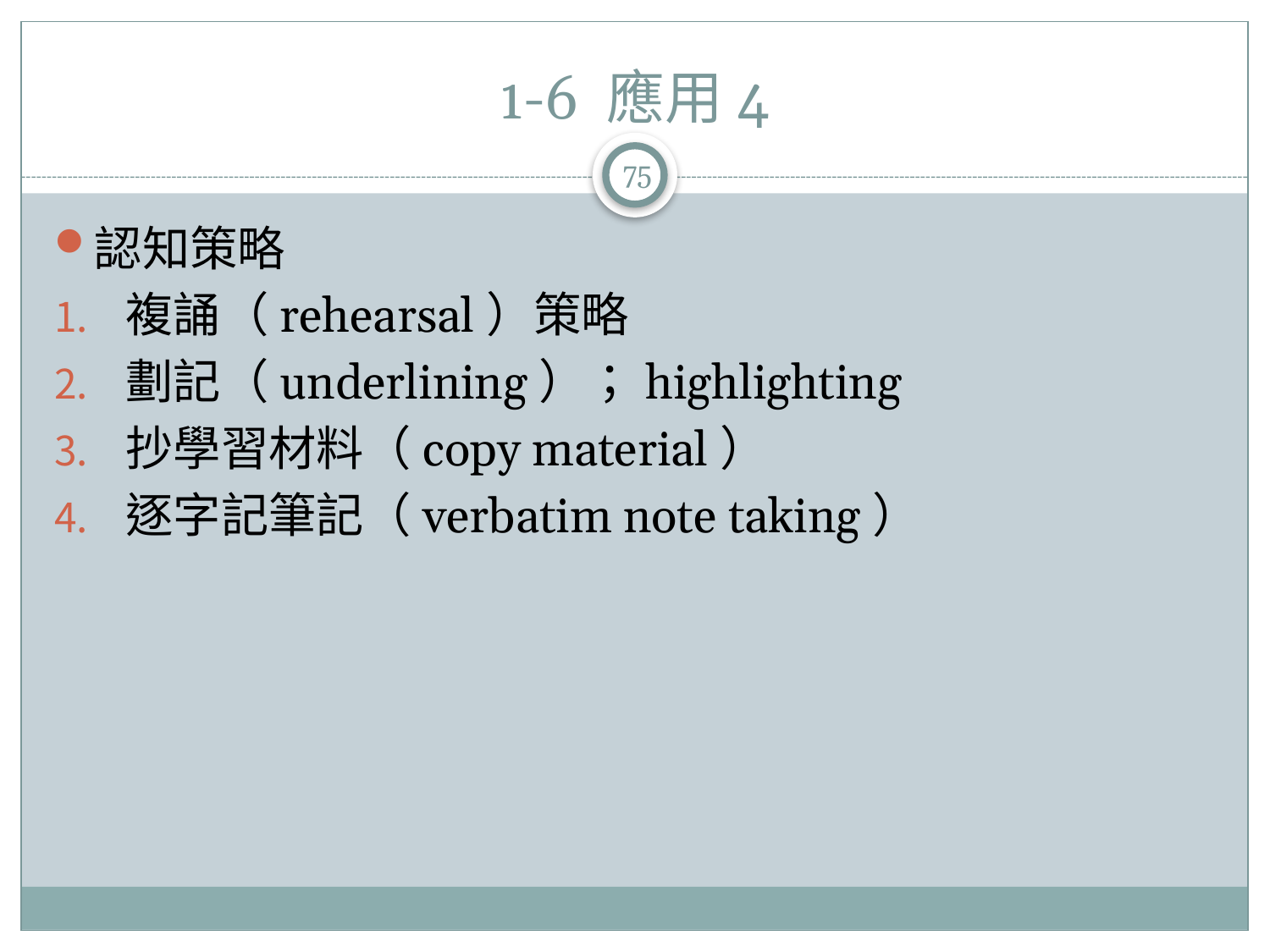

# 1-6 應用4
75
認知策略
複誦（rehearsal）策略
劃記（underlining）；highlighting
抄學習材料（copy material）
逐字記筆記（verbatim note taking）